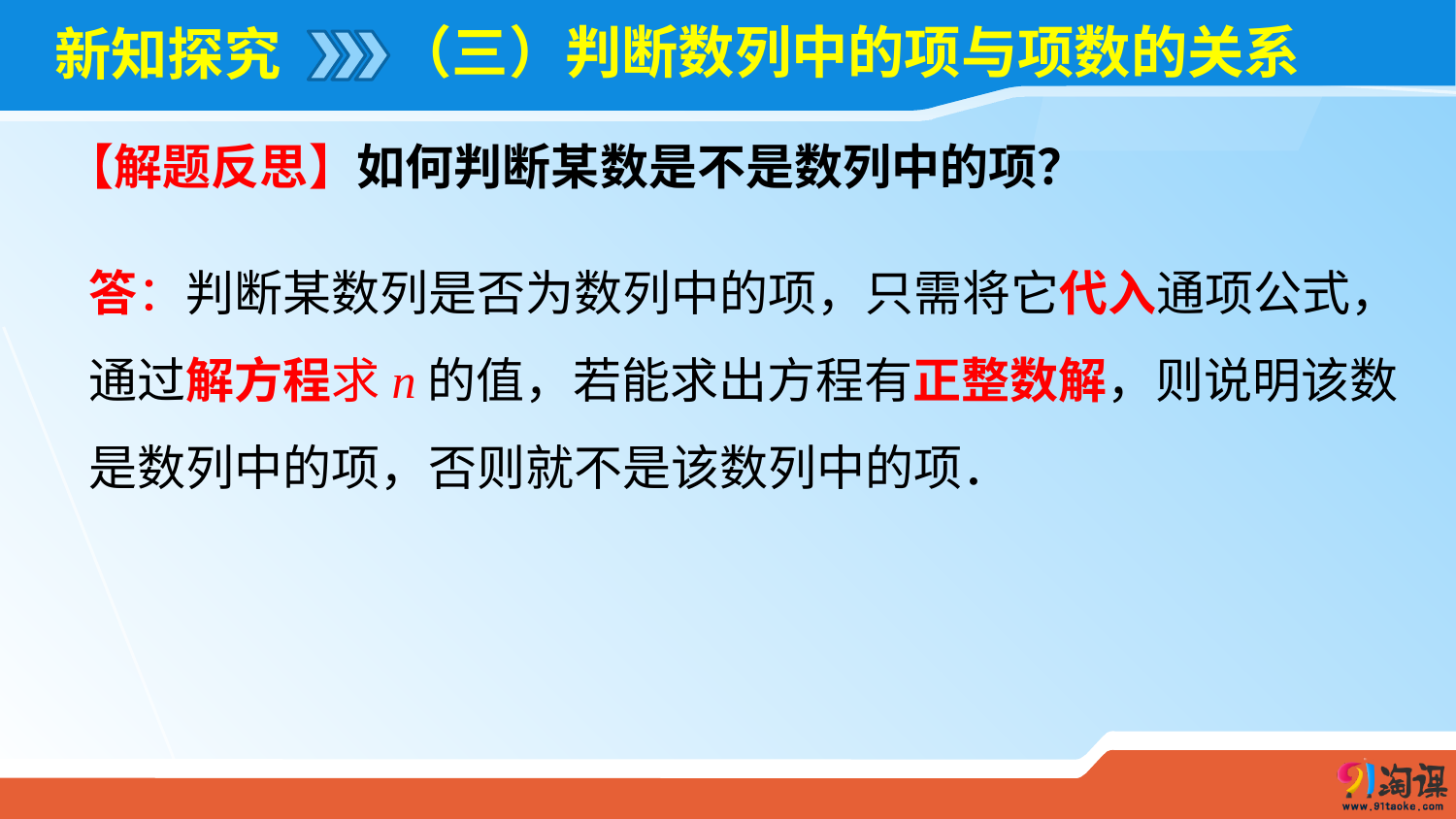

（三）判断数列中的项与项数的关系
# 新知探究
【解题反思】如何判断某数是不是数列中的项？

答：判断某数列是否为数列中的项，只需将它代入通项公式，通过解方程求n的值，若能求出方程有正整数解，则说明该数是数列中的项，否则就不是该数列中的项．